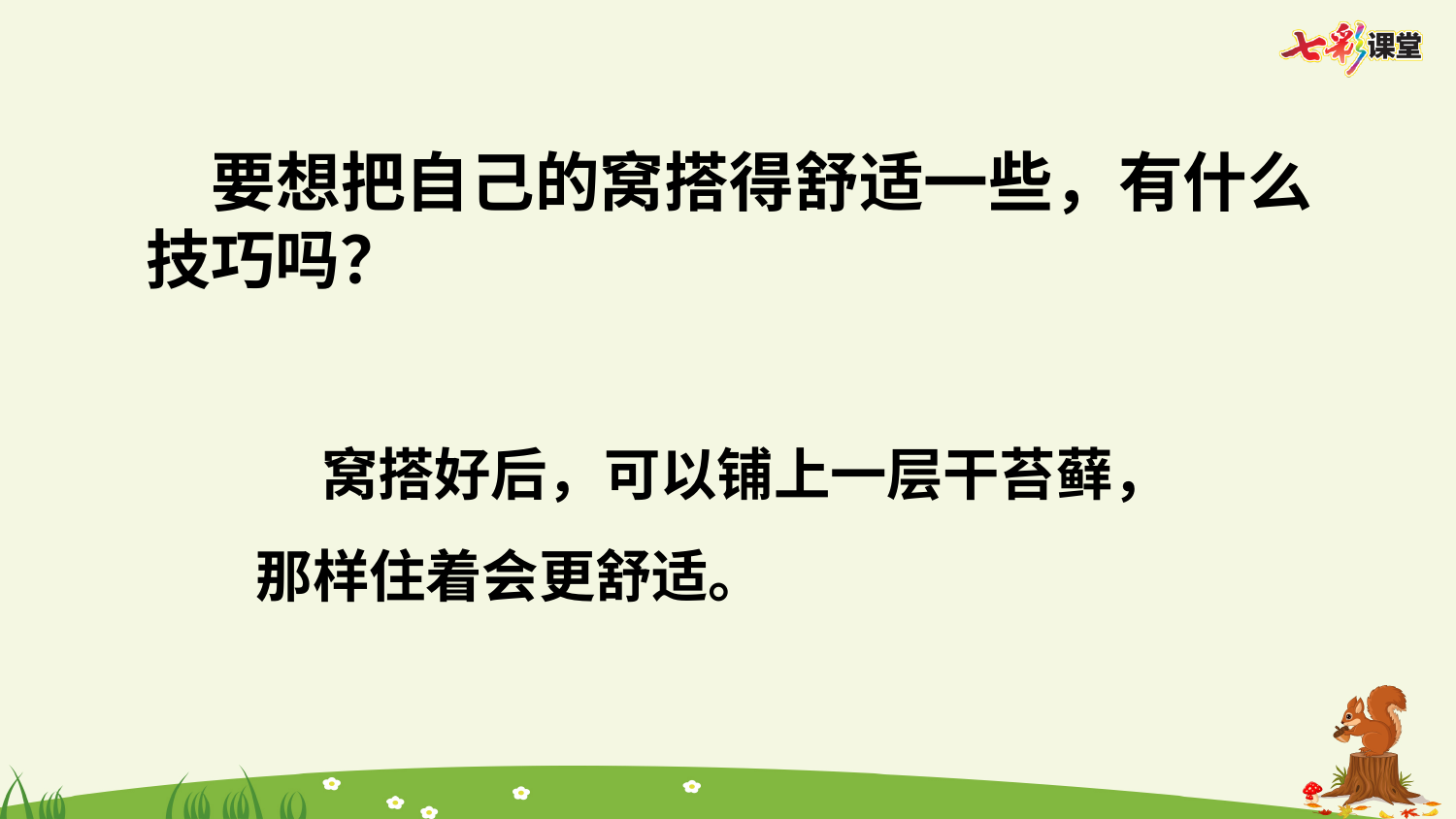

要想把自己的窝搭得舒适一些，有什么技巧吗？
    窝搭好后，可以铺上一层干苔藓，那样住着会更舒适。